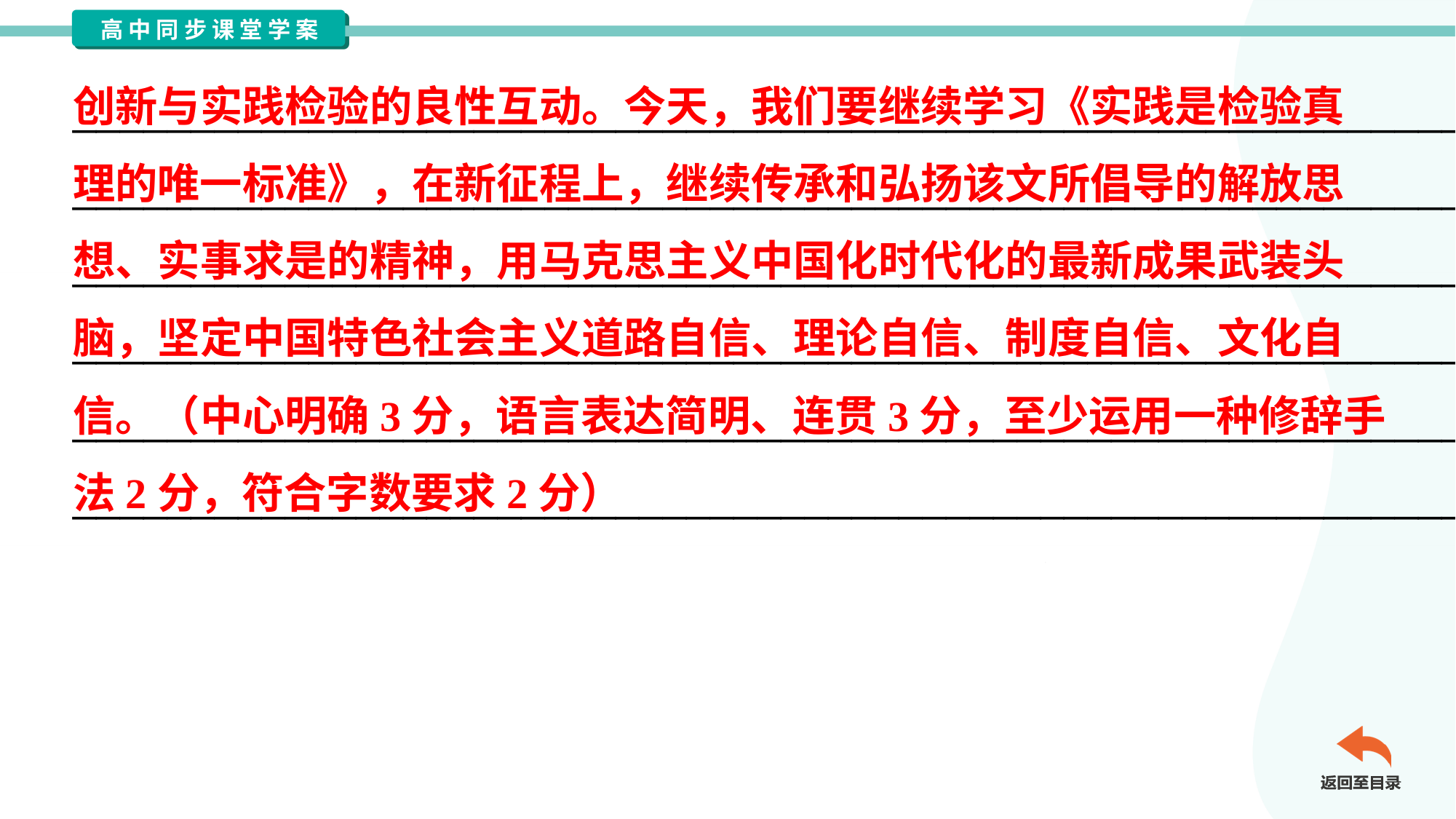

创新与实践检验的良性互动。今天，我们要继续学习《实践是检验真
理的唯一标准》，在新征程上，继续传承和弘扬该文所倡导的解放思
想、实事求是的精神，用马克思主义中国化时代化的最新成果武装头
脑，坚定中国特色社会主义道路自信、理论自信、制度自信、文化自
信。（中心明确3分，语言表达简明、连贯3分，至少运用一种修辞手
法2分，符合字数要求2分）
_____________________________________________________________
_____________________________________________________________
_____________________________________________________________
_____________________________________________________________
_____________________________________________________________
_____________________________________________________________